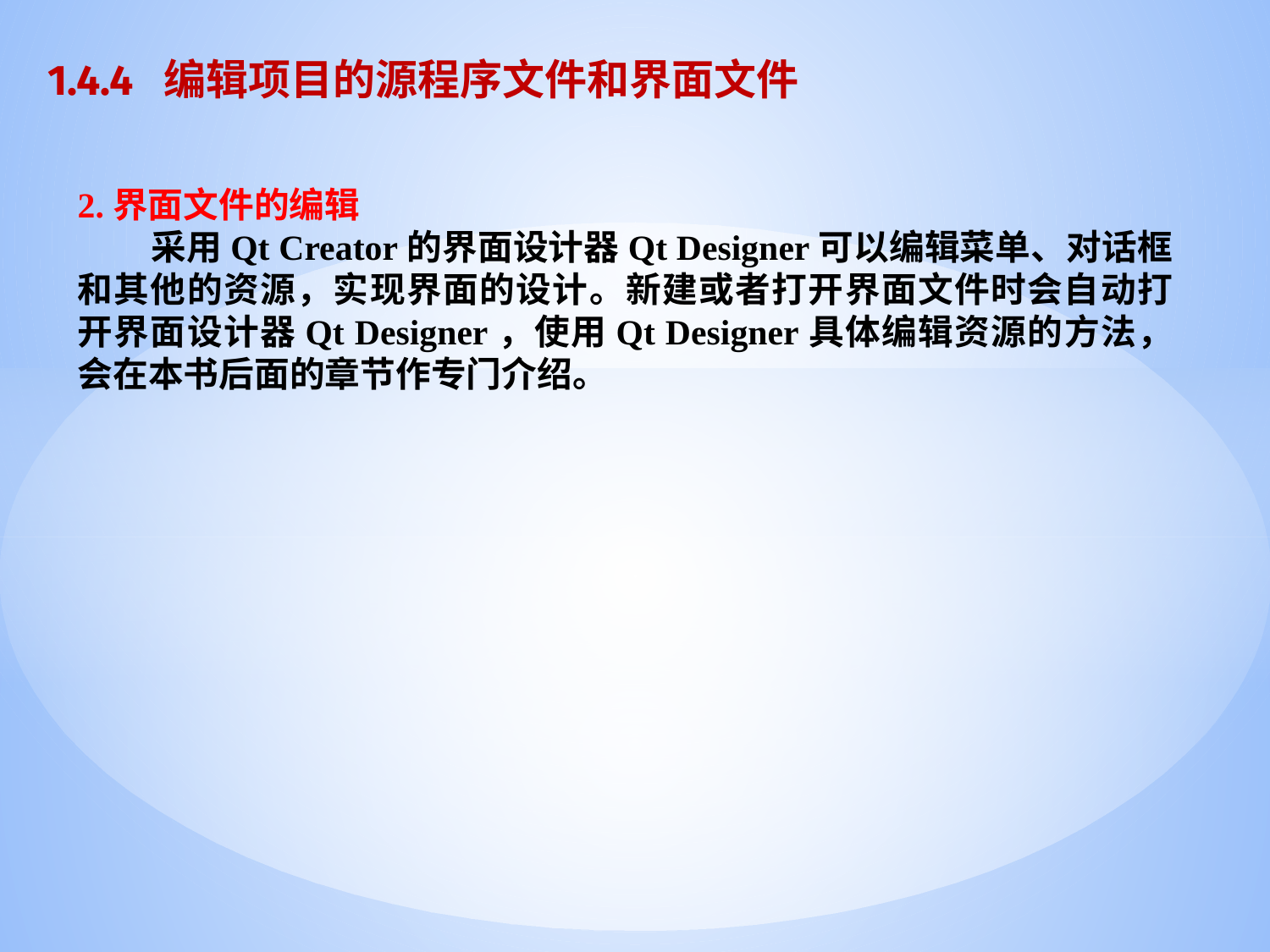

1.4.4  编辑项目的源程序文件和界面文件
2.界面文件的编辑
        采用Qt Creator的界面设计器Qt Designer可以编辑菜单、对话框和其他的资源，实现界面的设计。新建或者打开界面文件时会自动打开界面设计器Qt Designer，使用Qt Designer具体编辑资源的方法，会在本书后面的章节作专门介绍。